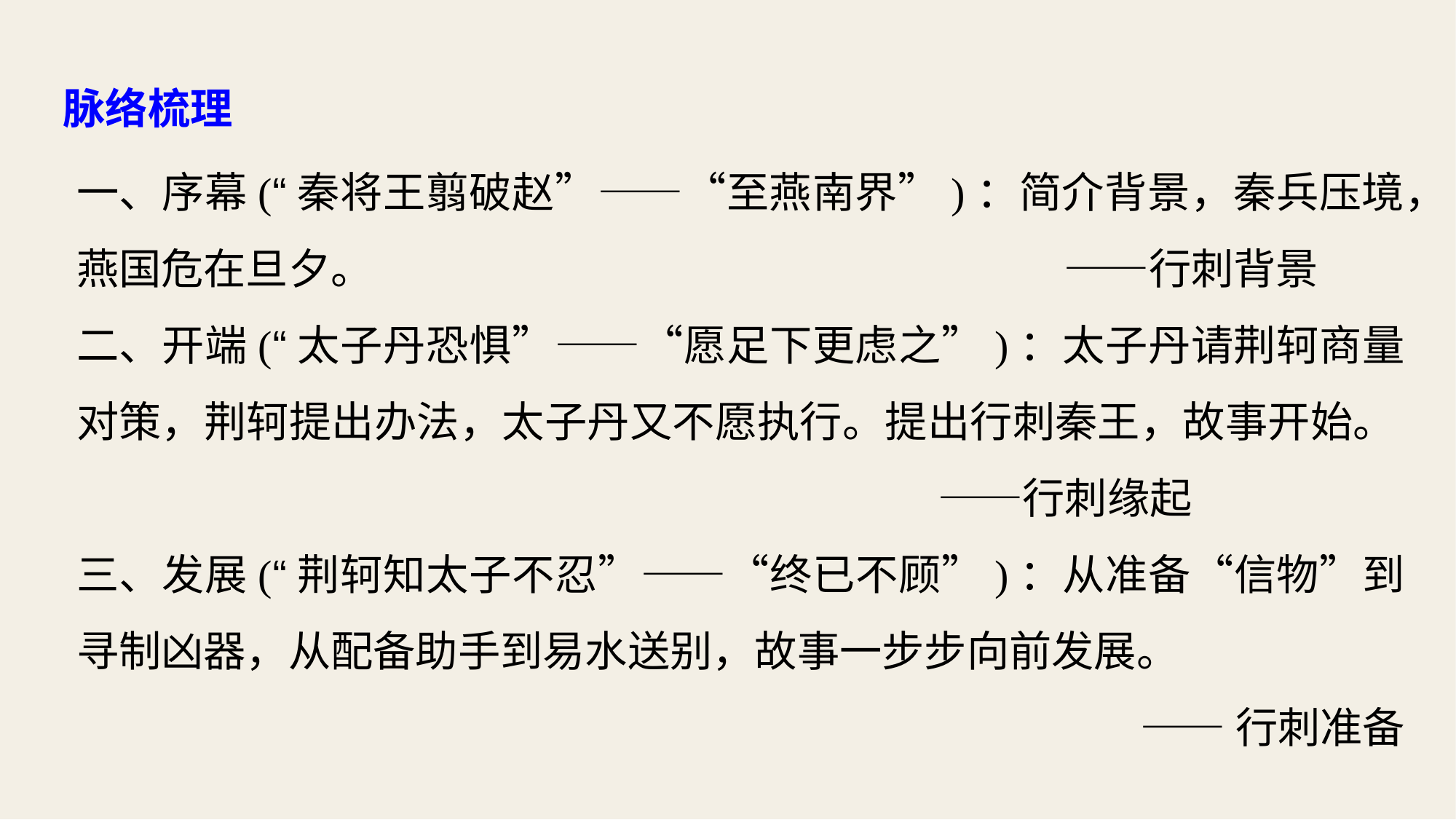

脉络梳理
一、序幕(“秦将王翦破赵”——“至燕南界”)：简介背景，秦兵压境，燕国危在旦夕。                                                                         ——行刺背景
二、开端(“太子丹恐惧”——“愿足下更虑之”)：太子丹请荆轲商量对策，荆轲提出办法，太子丹又不愿执行。提出行刺秦王，故事开始。                                                                                             ——行刺缘起
三、发展(“荆轲知太子不忍”——“终已不顾”)：从准备“信物”到寻制凶器，从配备助手到易水送别，故事一步步向前发展。
——行刺准备